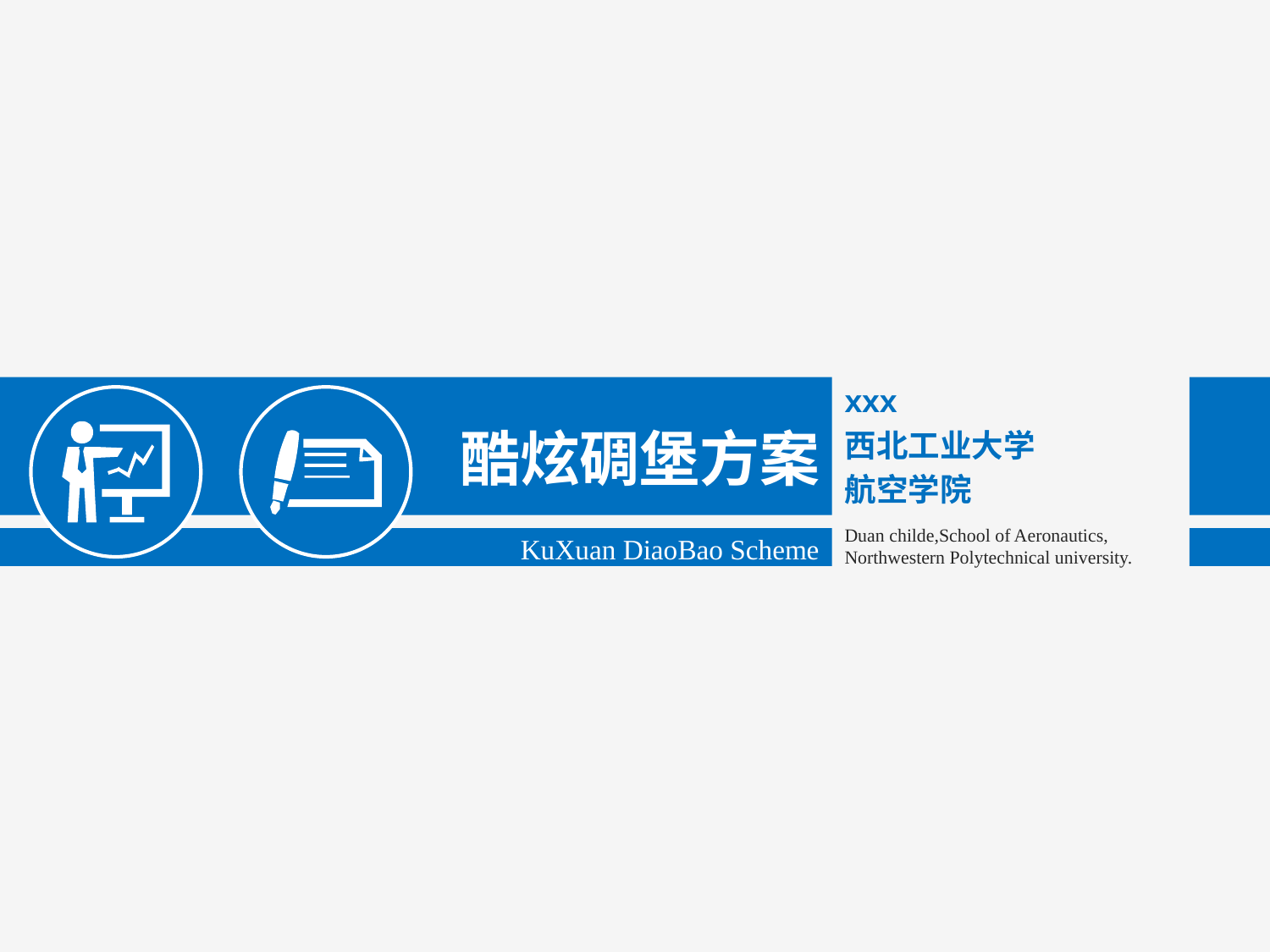

xxx

酷炫碉堡方案
KuXuan DiaoBao Scheme

西北工业大学
航空学院
Duan childe,School of Aeronautics,
Northwestern Polytechnical university.